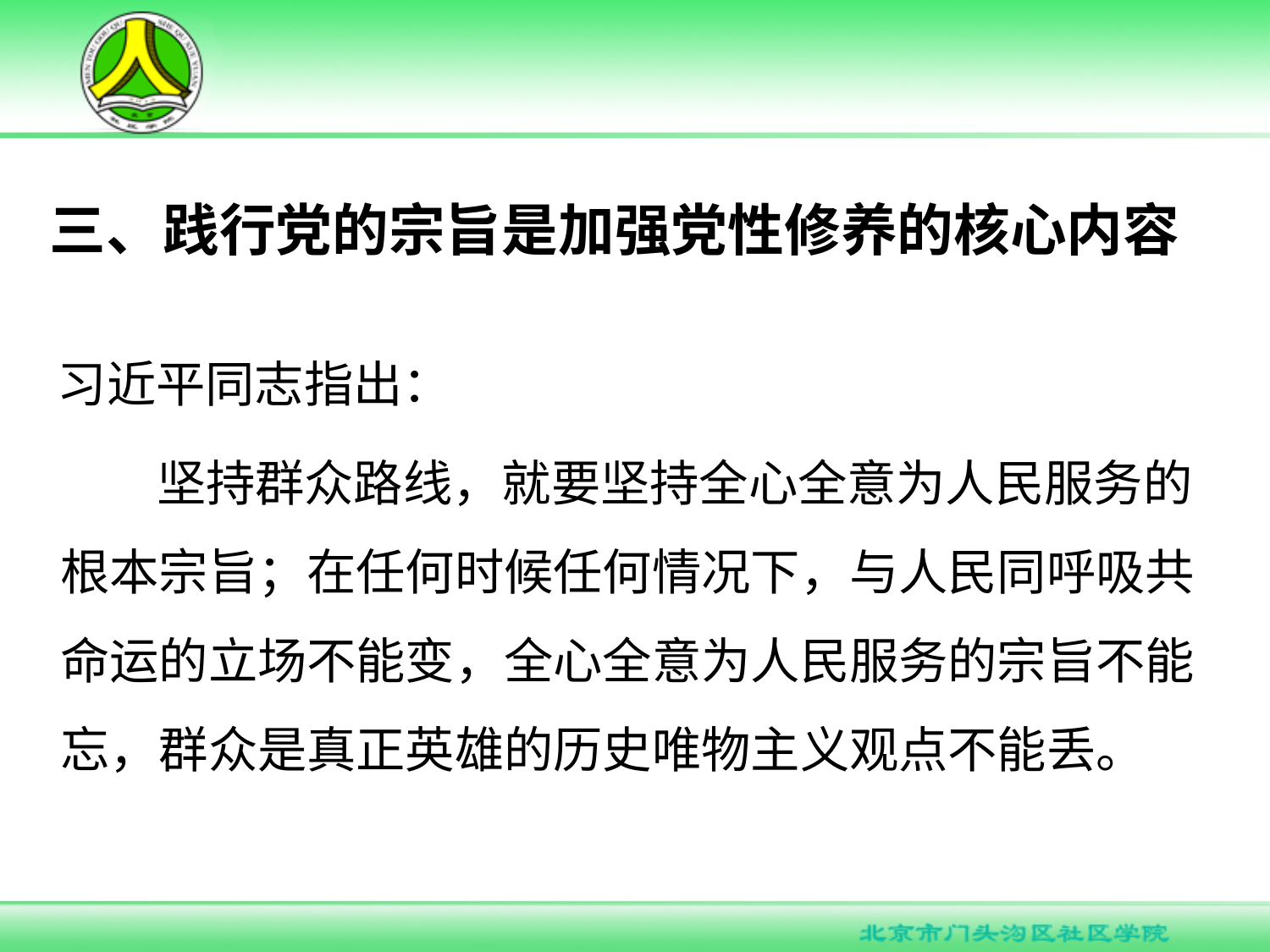

# 三、践行党的宗旨是加强党性修养的核心内容
   习近平同志指出：
            坚持群众路线，就要坚持全心全意为人民服务的根本宗旨；在任何时候任何情况下，与人民同呼吸共命运的立场不能变，全心全意为人民服务的宗旨不能忘，群众是真正英雄的历史唯物主义观点不能丢。